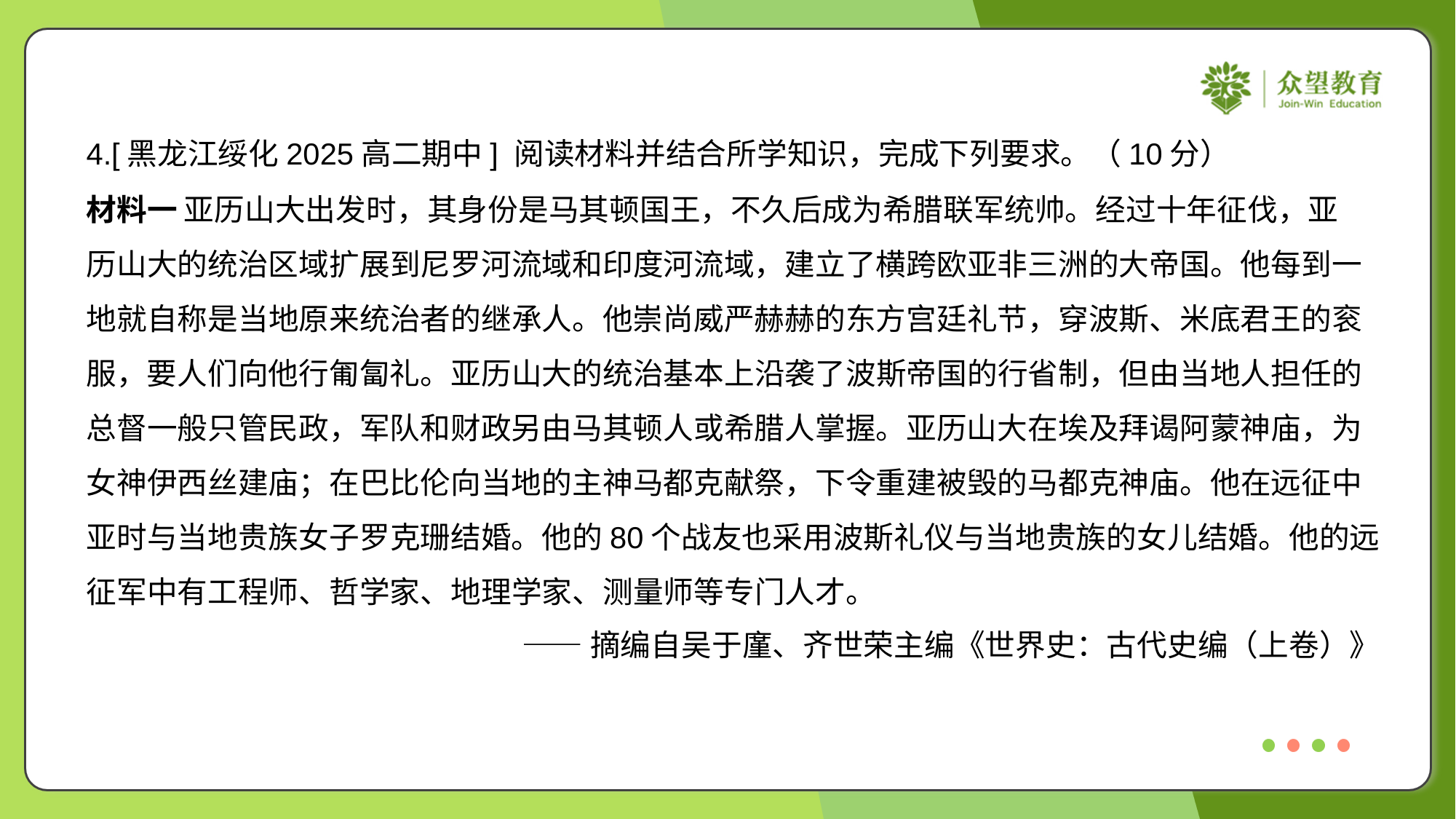

4.[黑龙江绥化2025高二期中] 阅读材料并结合所学知识，完成下列要求。（10分）
材料一 亚历山大出发时，其身份是马其顿国王，不久后成为希腊联军统帅。经过十年征伐，亚
历山大的统治区域扩展到尼罗河流域和印度河流域，建立了横跨欧亚非三洲的大帝国。他每到一
地就自称是当地原来统治者的继承人。他崇尚威严赫赫的东方宫廷礼节，穿波斯、米底君王的衮
服，要人们向他行匍匐礼。亚历山大的统治基本上沿袭了波斯帝国的行省制，但由当地人担任的
总督一般只管民政，军队和财政另由马其顿人或希腊人掌握。亚历山大在埃及拜谒阿蒙神庙，为
女神伊西丝建庙；在巴比伦向当地的主神马都克献祭，下令重建被毁的马都克神庙。他在远征中
亚时与当地贵族女子罗克珊结婚。他的80个战友也采用波斯礼仪与当地贵族的女儿结婚。他的远
征军中有工程师、哲学家、地理学家、测量师等专门人才。
——摘编自吴于廑、齐世荣主编《世界史：古代史编（上卷）》